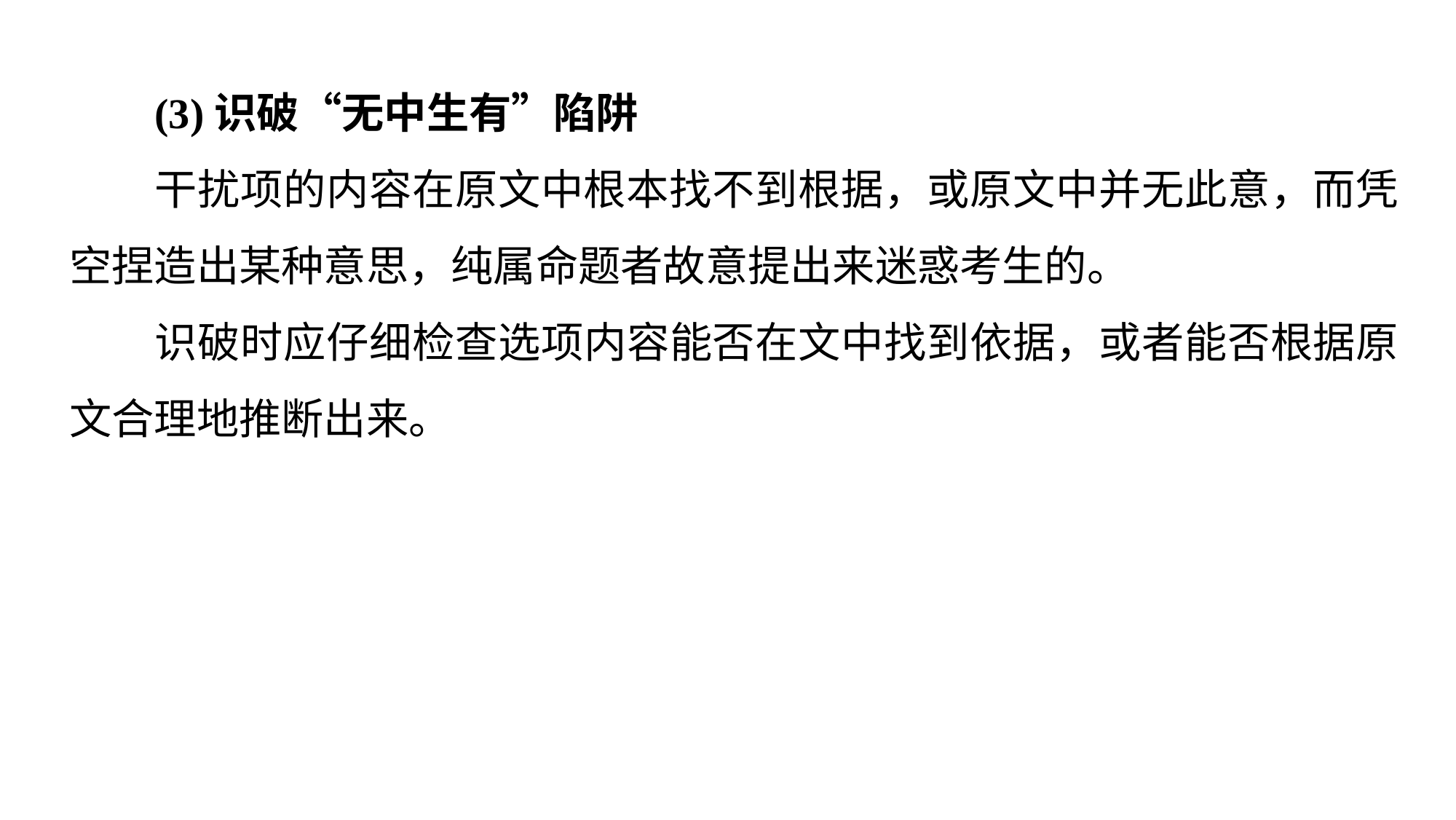

(3)识破“无中生有”陷阱
干扰项的内容在原文中根本找不到根据，或原文中并无此意，而凭空捏造出某种意思，纯属命题者故意提出来迷惑考生的。
识破时应仔细检查选项内容能否在文中找到依据，或者能否根据原文合理地推断出来。